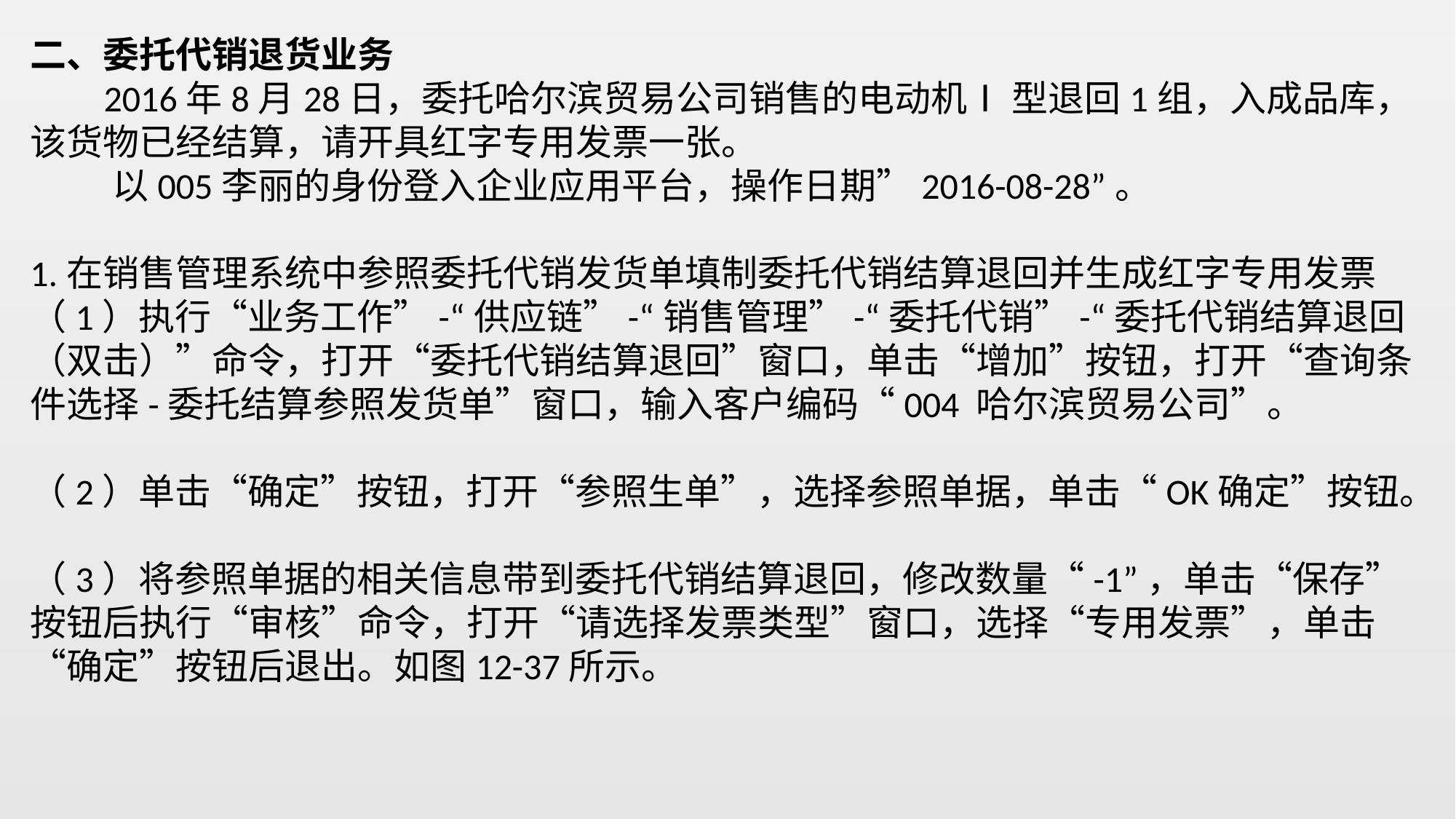

二、委托代销退货业务
         2016年8月28日，委托哈尔滨贸易公司销售的电动机Ⅰ 型退回1组，入成品库，该货物已经结算，请开具红字专用发票一张。
         以005李丽的身份登入企业应用平台，操作日期”2016-08-28”。

1.在销售管理系统中参照委托代销发货单填制委托代销结算退回并生成红字专用发票
（1）执行“业务工作”-“供应链”-“销售管理”-“委托代销”-“委托代销结算退回（双击）”命令，打开“委托代销结算退回”窗口，单击“增加”按钮，打开“查询条件选择-委托结算参照发货单”窗口，输入客户编码“004 哈尔滨贸易公司”。

（2）单击“确定”按钮，打开“参照生单”，选择参照单据，单击“OK确定”按钮。

（3）将参照单据的相关信息带到委托代销结算退回，修改数量“-1”，单击“保存”按钮后执行“审核”命令，打开“请选择发票类型”窗口，选择“专用发票”，单击“确定”按钮后退出。如图12-37所示。